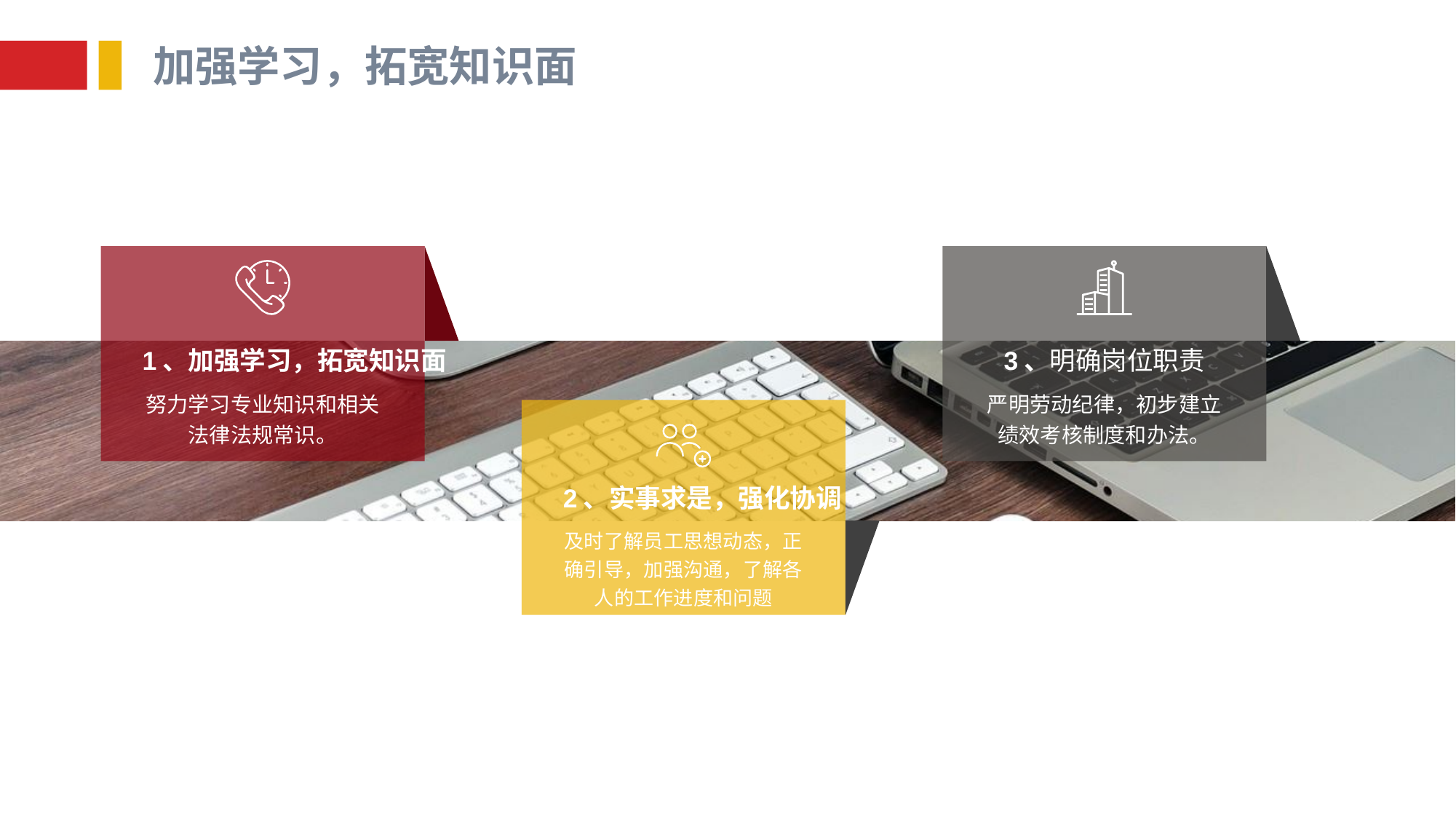

加强学习，拓宽知识面

1、加强学习，拓宽知识面
努力学习专业知识和相关法律法规常识。

3、明确岗位职责
严明劳动纪律，初步建立绩效考核制度和办法。

2、实事求是，强化协调
及时了解员工思想动态，正确引导，加强沟通，了解各人的工作进度和问题